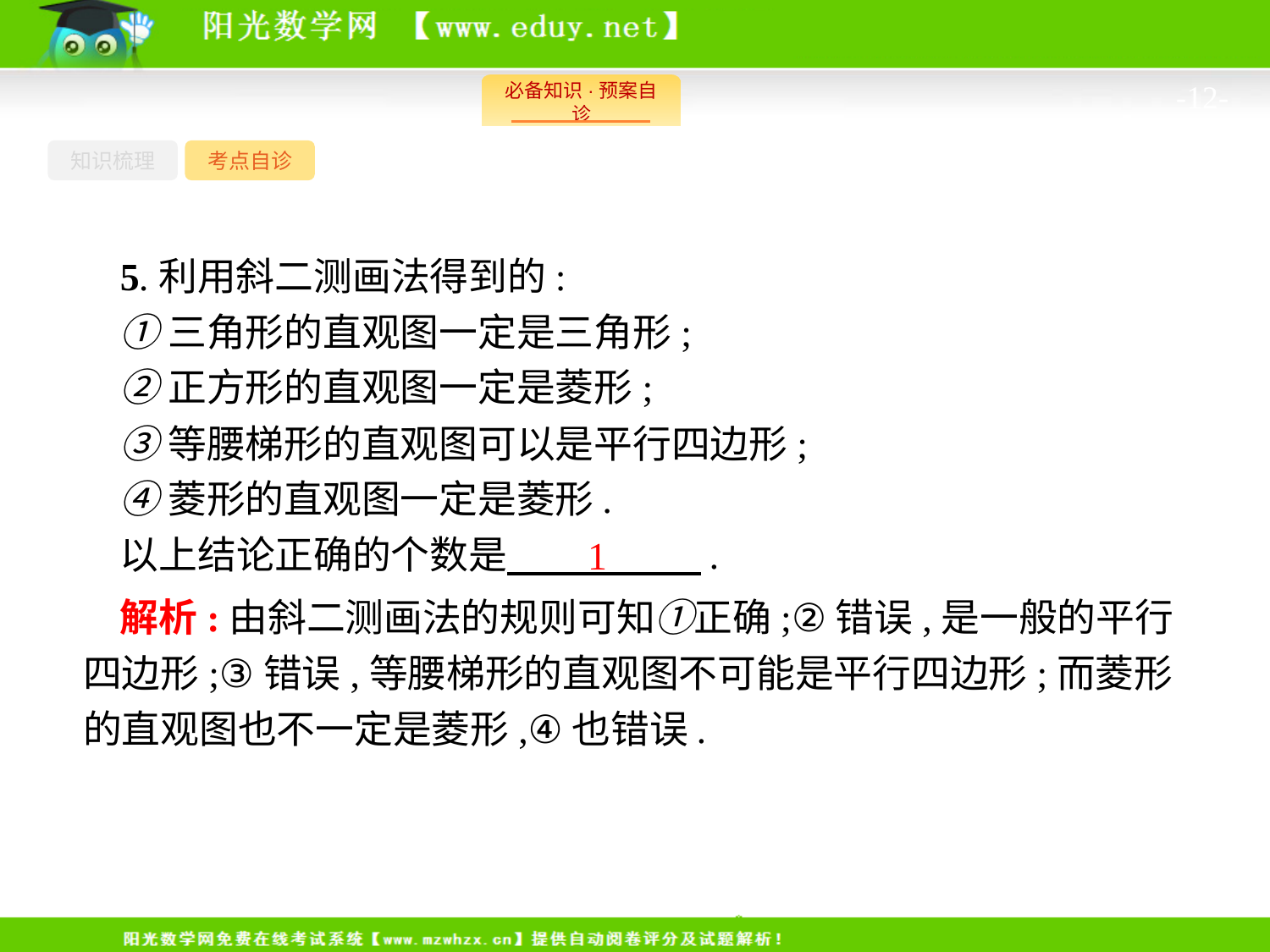

-12-
知识梳理
考点自诊
5.利用斜二测画法得到的:
①三角形的直观图一定是三角形;
②正方形的直观图一定是菱形;
③等腰梯形的直观图可以是平行四边形;
④菱形的直观图一定是菱形.
以上结论正确的个数是　　　　　.
1
解析:由斜二测画法的规则可知①正确;②错误,是一般的平行四边形;③错误,等腰梯形的直观图不可能是平行四边形;而菱形的直观图也不一定是菱形,④也错误.